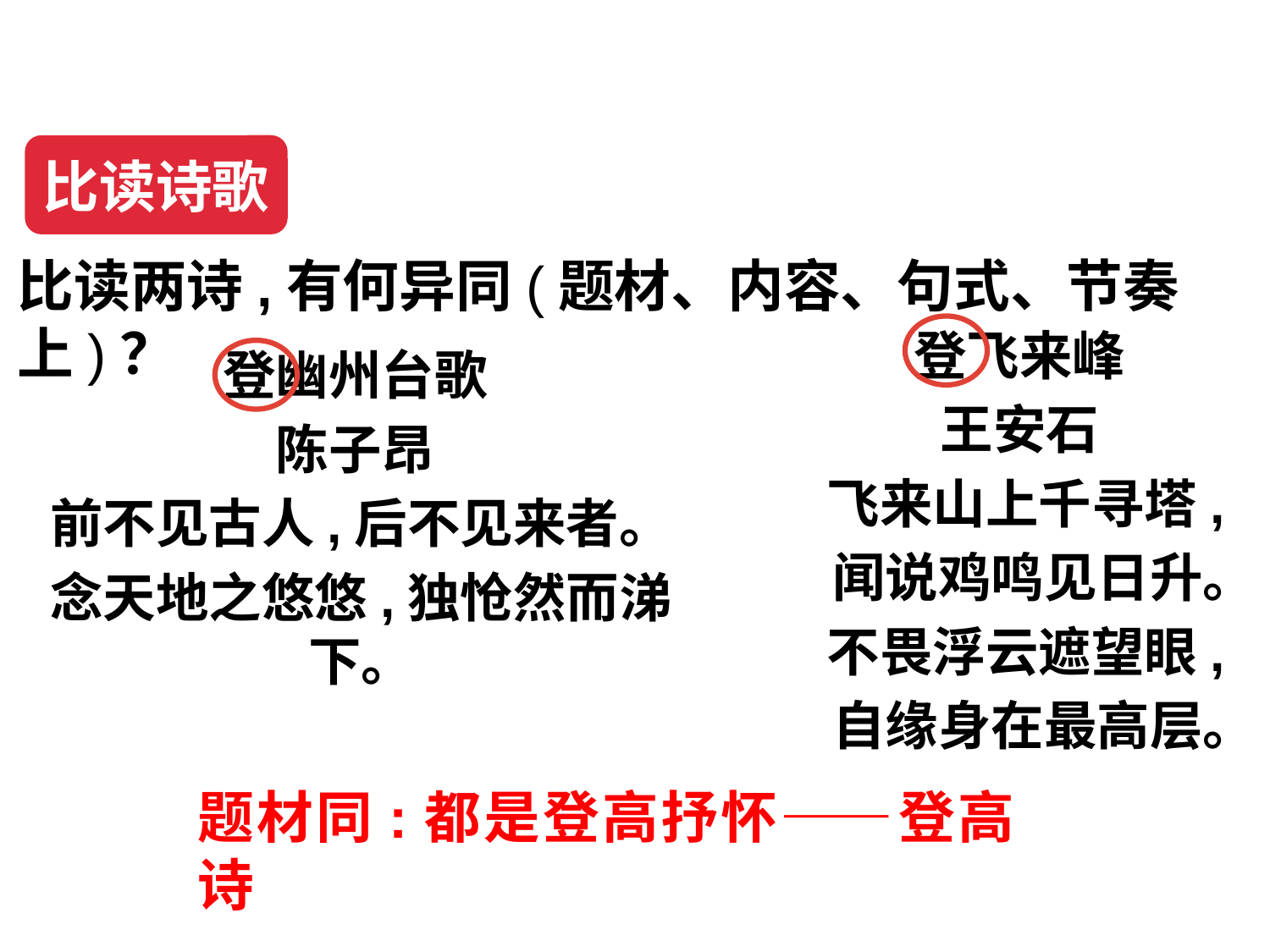

比读诗歌
比读两诗,有何异同(题材、内容、句式、节奏上)？
登飞来峰
王安石
飞来山上千寻塔,
  闻说鸡鸣见日升。
不畏浮云遮望眼,
  自缘身在最高层。

登幽州台歌
陈子昂
前不见古人,后不见来者。
念天地之悠悠,独怆然而涕下。

题材同:都是登高抒怀——登高诗